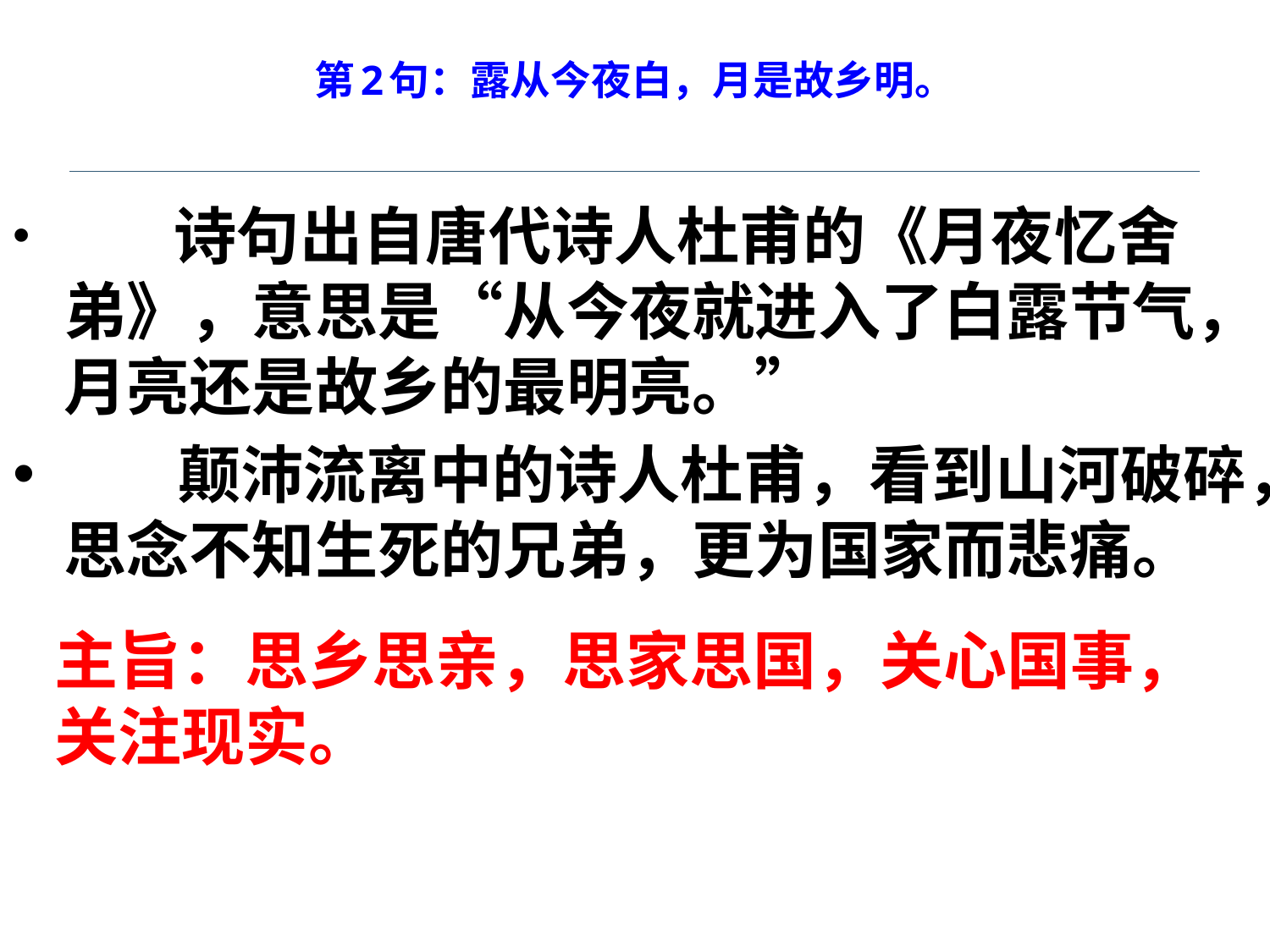

# 第2句：露从今夜白，月是故乡明。
         诗句出自唐代诗人杜甫的《月夜忆舍弟》，意思是“从今夜就进入了白露节气，月亮还是故乡的最明亮。”
       颠沛流离中的诗人杜甫，看到山河破碎，思念不知生死的兄弟，更为国家而悲痛。

主旨：思乡思亲，思家思国，关心国事，关注现实。